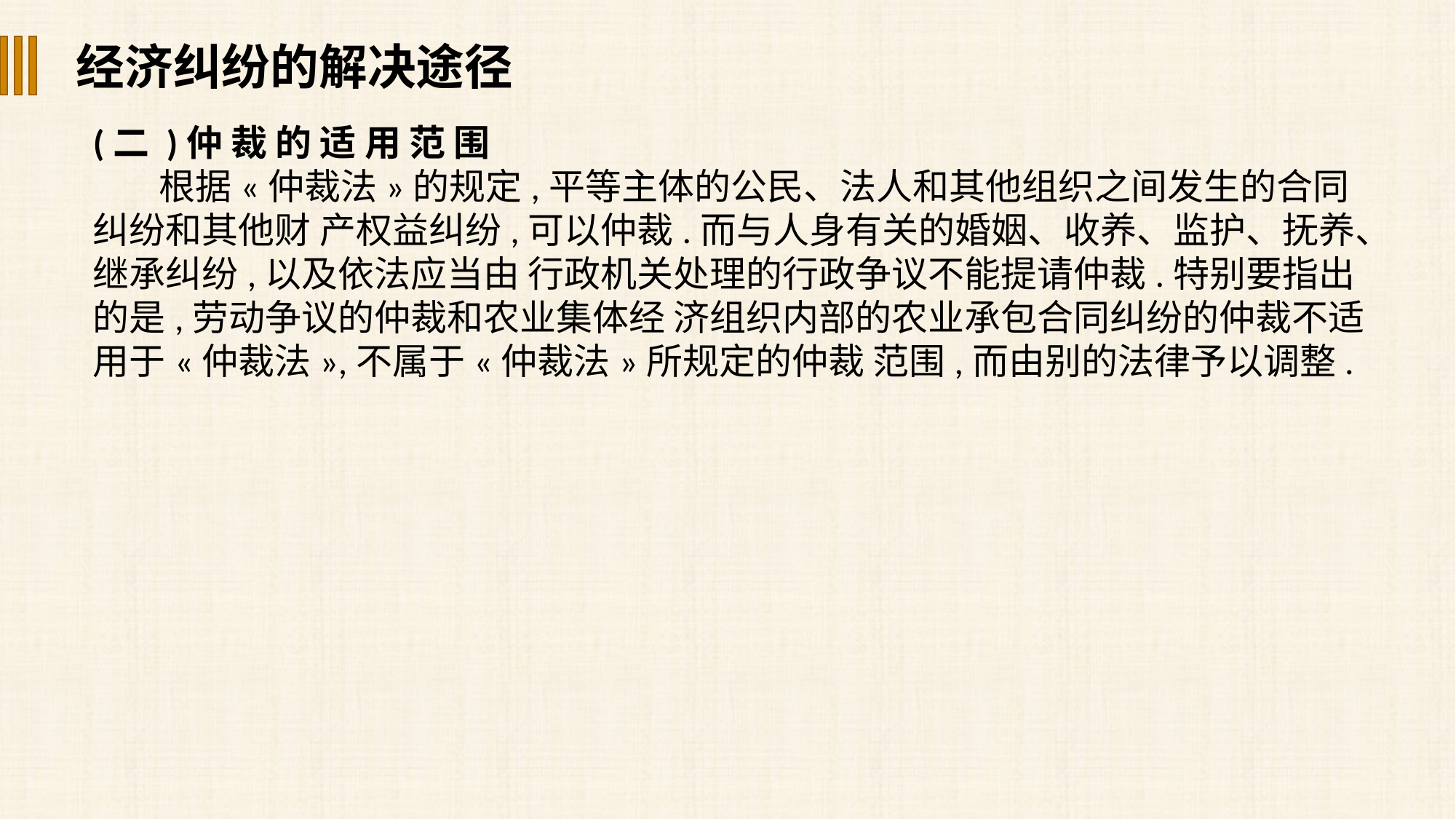

经济纠纷的解决途径

(二 )仲 裁 的 适 用 范 围
       根据«仲裁法»的规定,平等主体的公民、法人和其他组织之间发生的合同纠纷和其他财 产权益纠纷,可以仲裁.而与人身有关的婚姻、收养、监护、抚养、继承纠纷,以及依法应当由 行政机关处理的行政争议不能提请仲裁.特别要指出的是,劳动争议的仲裁和农业集体经 济组织内部的农业承包合同纠纷的仲裁不适用于«仲裁法»,不属于«仲裁法»所规定的仲裁 范围,而由别的法律予以调整.